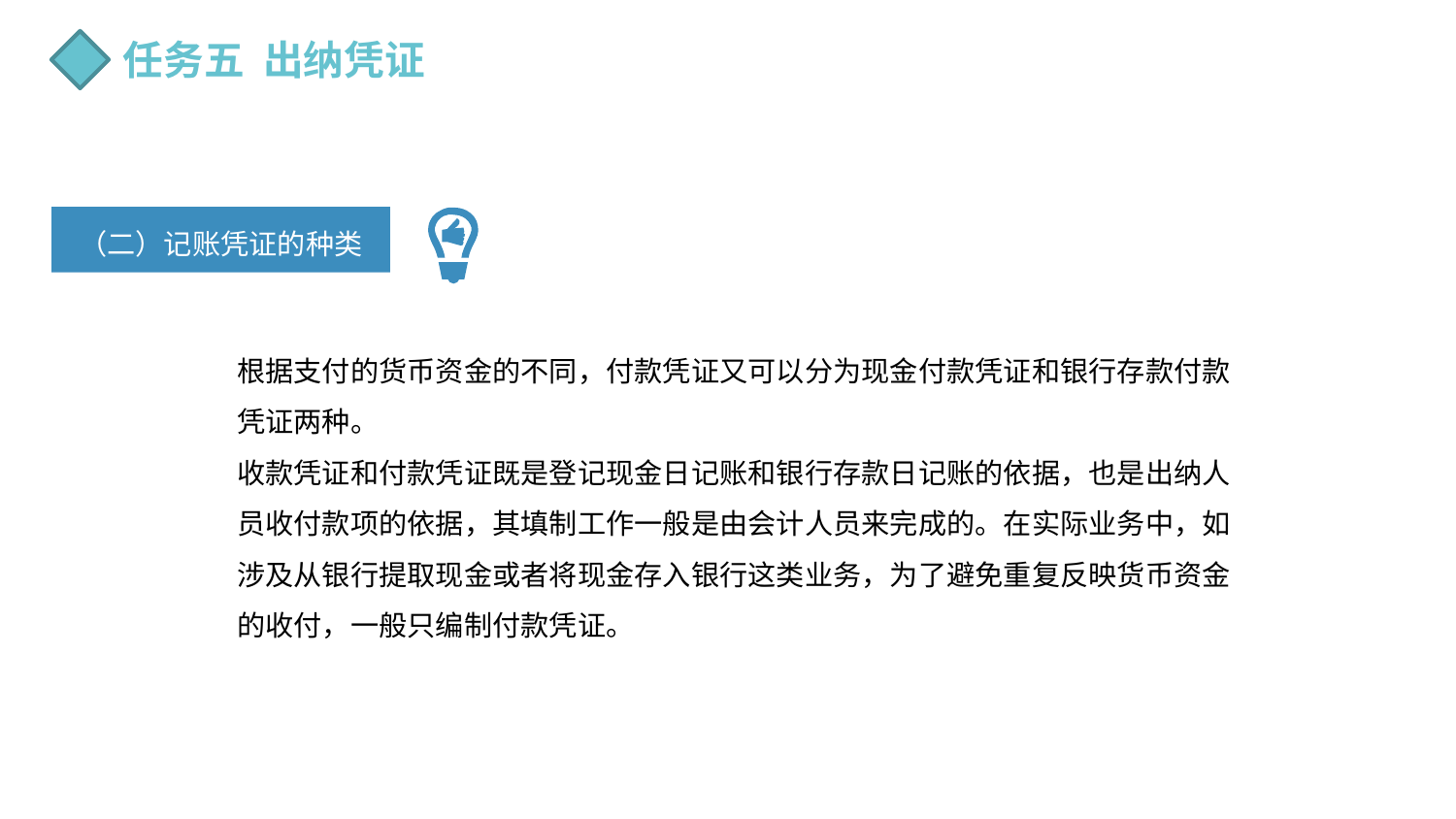

任务五  出纳凭证

（二）记账凭证的种类
根据支付的货币资金的不同，付款凭证又可以分为现金付款凭证和银行存款付款凭证两种。
收款凭证和付款凭证既是登记现金日记账和银行存款日记账的依据，也是出纳人员收付款项的依据，其填制工作一般是由会计人员来完成的。在实际业务中，如涉及从银行提取现金或者将现金存入银行这类业务，为了避免重复反映货币资金的收付，一般只编制付款凭证。